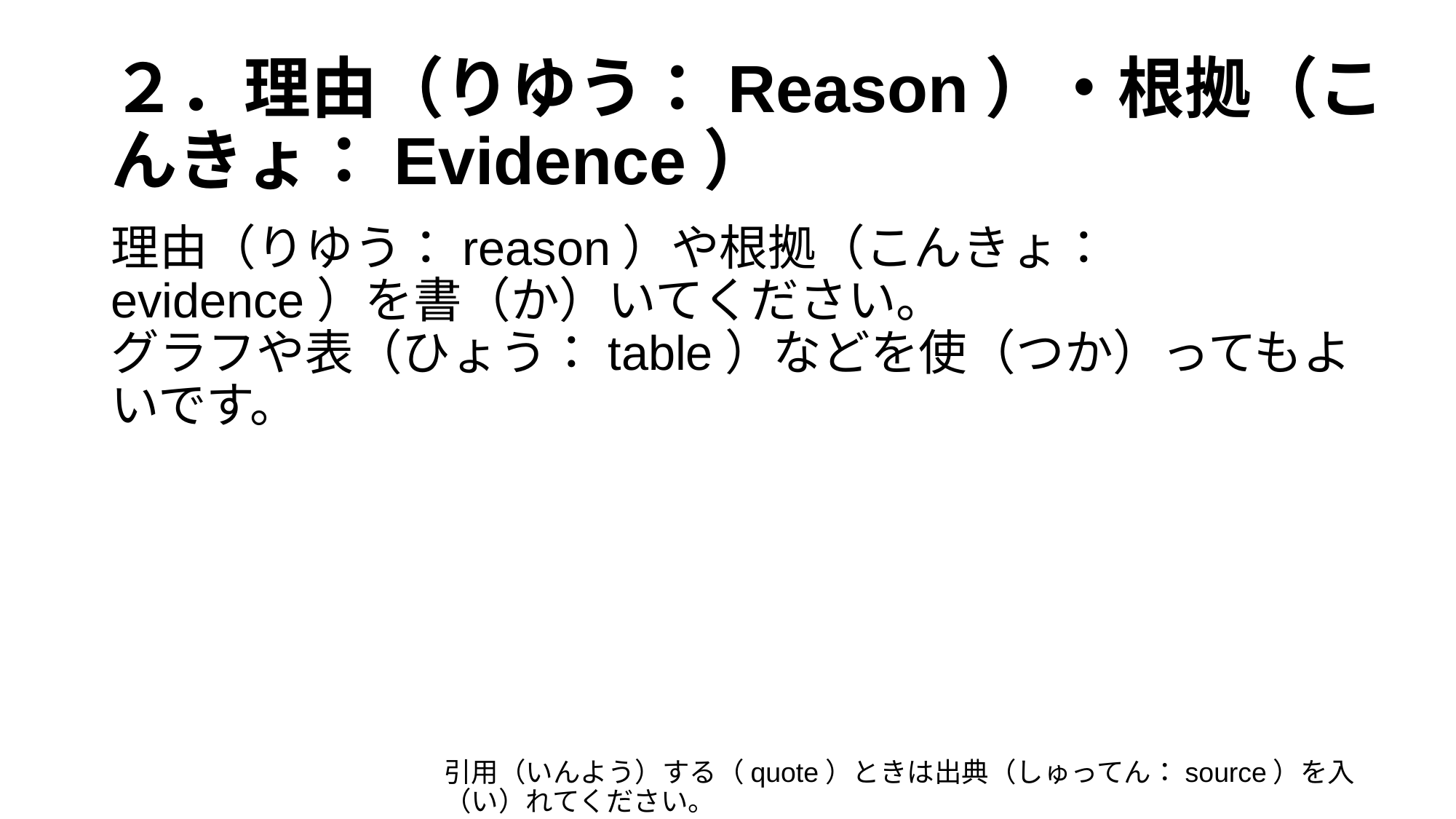

# ２．理由（りゆう：Reason）・根拠（こんきょ：Evidence）
理由（りゆう：reason）や根拠（こんきょ：evidence）を書（か）いてください。
グラフや表（ひょう：table）などを使（つか）ってもよいです。
引用（いんよう）する（quote）ときは出典（しゅってん：source）を入（い）れてください。